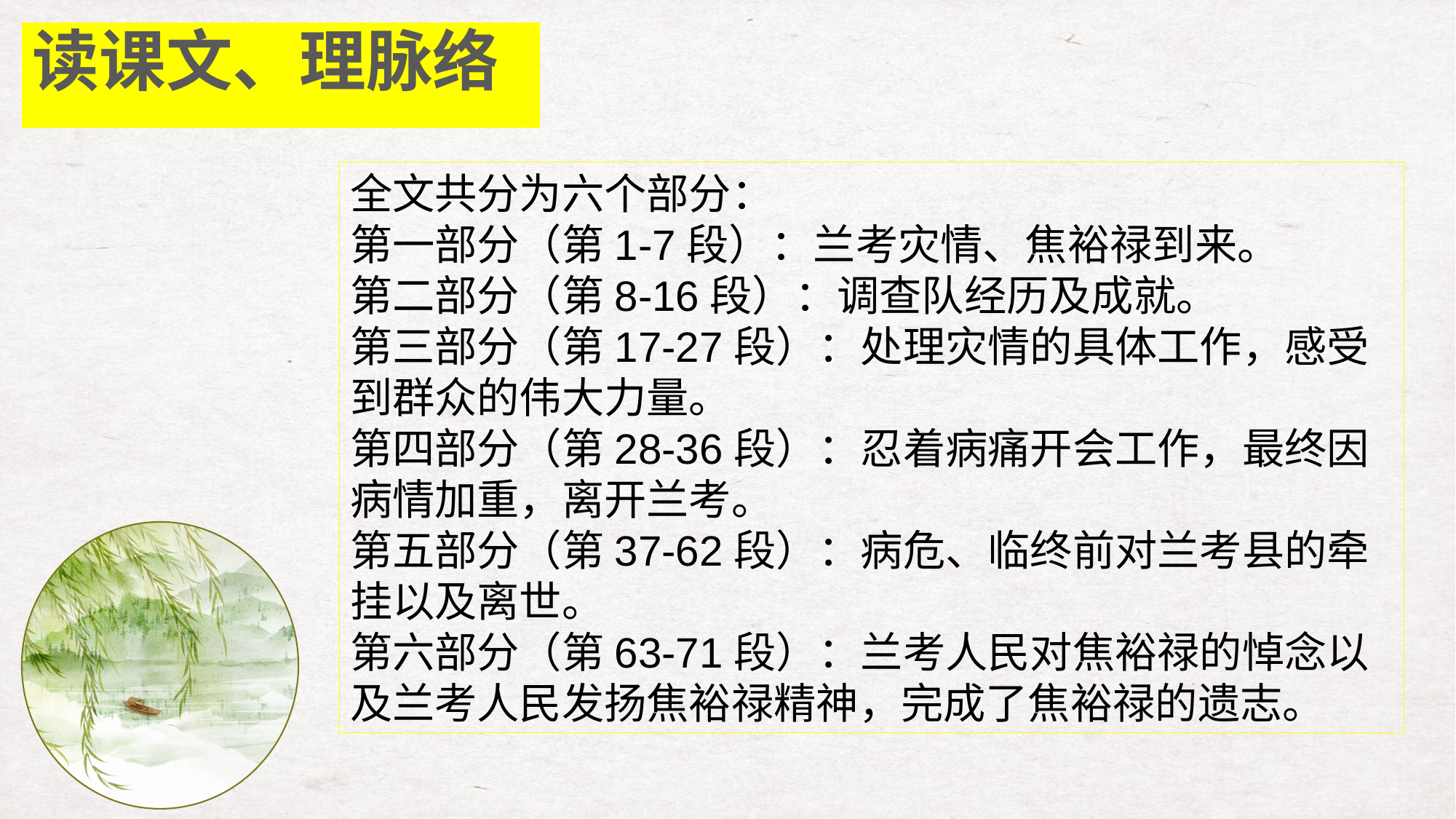

# 读课文、理脉络
全文共分为六个部分：
第一部分（第1-7段）：兰考灾情、焦裕禄到来。
第二部分（第8-16段）：调查队经历及成就。
第三部分（第17-27段）：处理灾情的具体工作，感受到群众的伟大力量。
第四部分（第28-36段）：忍着病痛开会工作，最终因病情加重，离开兰考。
第五部分（第37-62段）：病危、临终前对兰考县的牵挂以及离世。
第六部分（第63-71段）：兰考人民对焦裕禄的悼念以及兰考人民发扬焦裕禄精神，完成了焦裕禄的遗志。